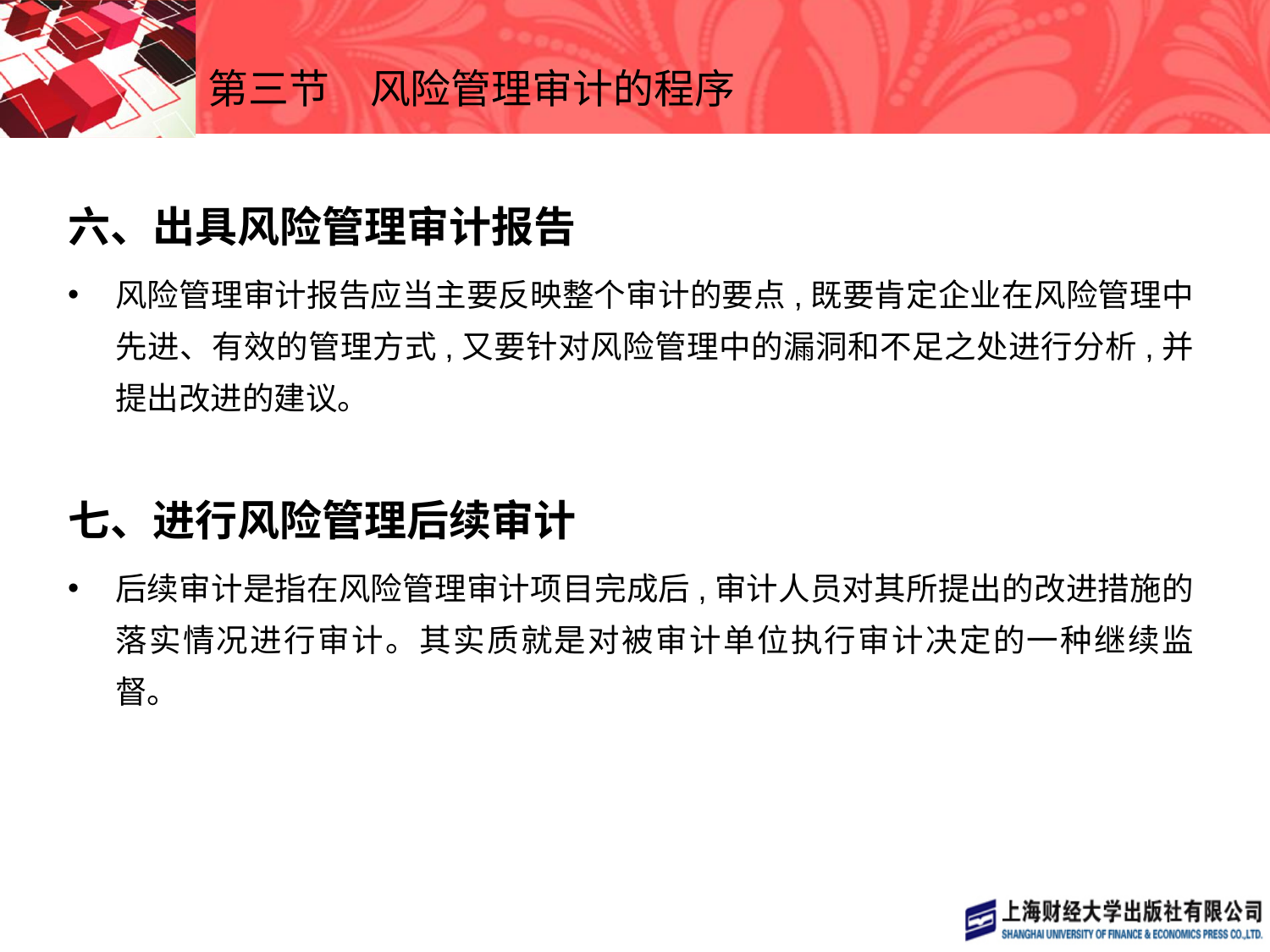

# 第三节　风险管理审计的程序
六、出具风险管理审计报告
风险管理审计报告应当主要反映整个审计的要点,既要肯定企业在风险管理中先进、有效的管理方式,又要针对风险管理中的漏洞和不足之处进行分析,并提出改进的建议。

七、进行风险管理后续审计
后续审计是指在风险管理审计项目完成后,审计人员对其所提出的改进措施的落实情况进行审计。其实质就是对被审计单位执行审计决定的一种继续监督。